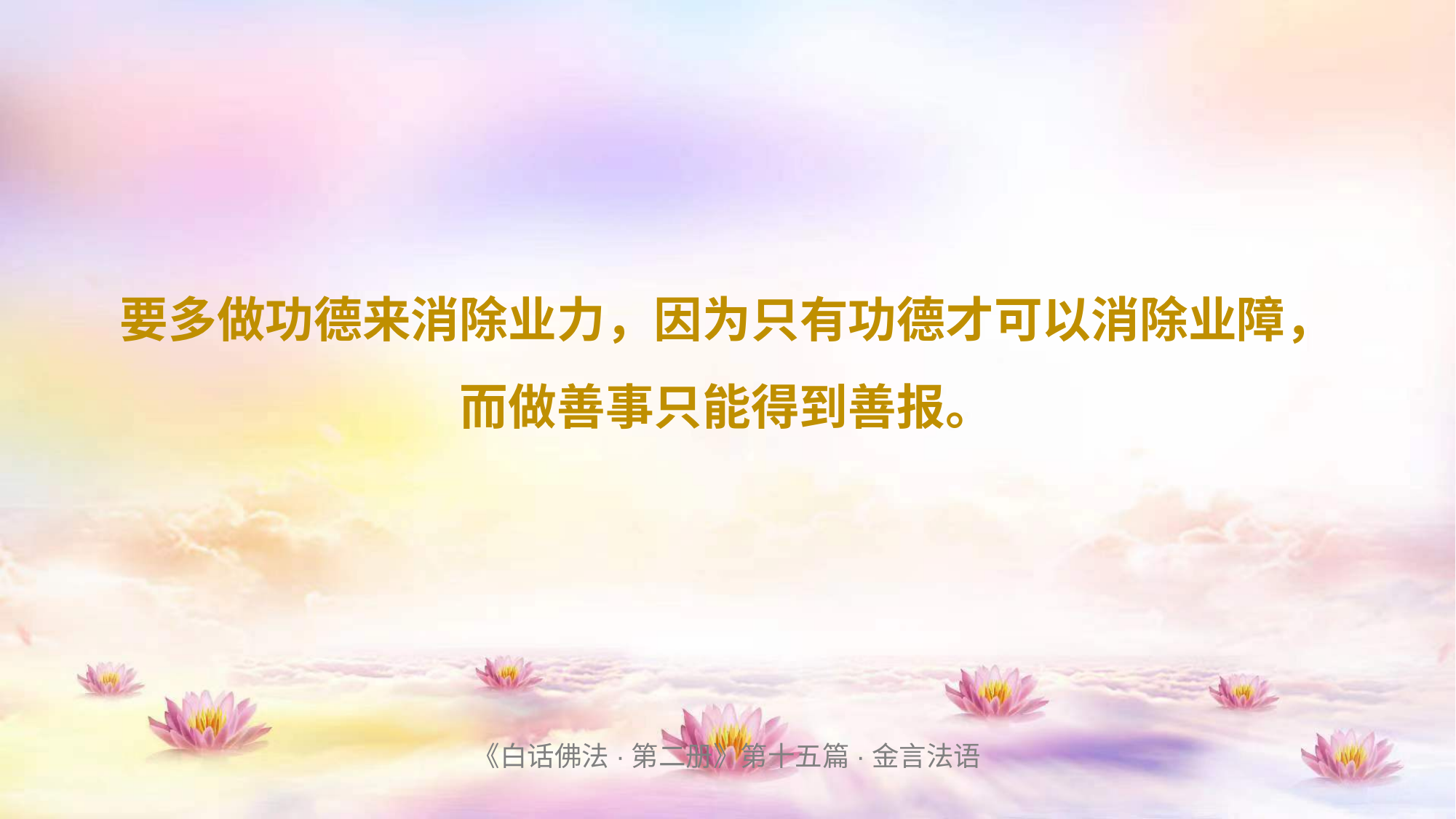

# 要多做功德来消除业力，因为只有功德才可以消除业障， 而做善事只能得到善报。
《白话佛法·第二册》第十五篇·金言法语